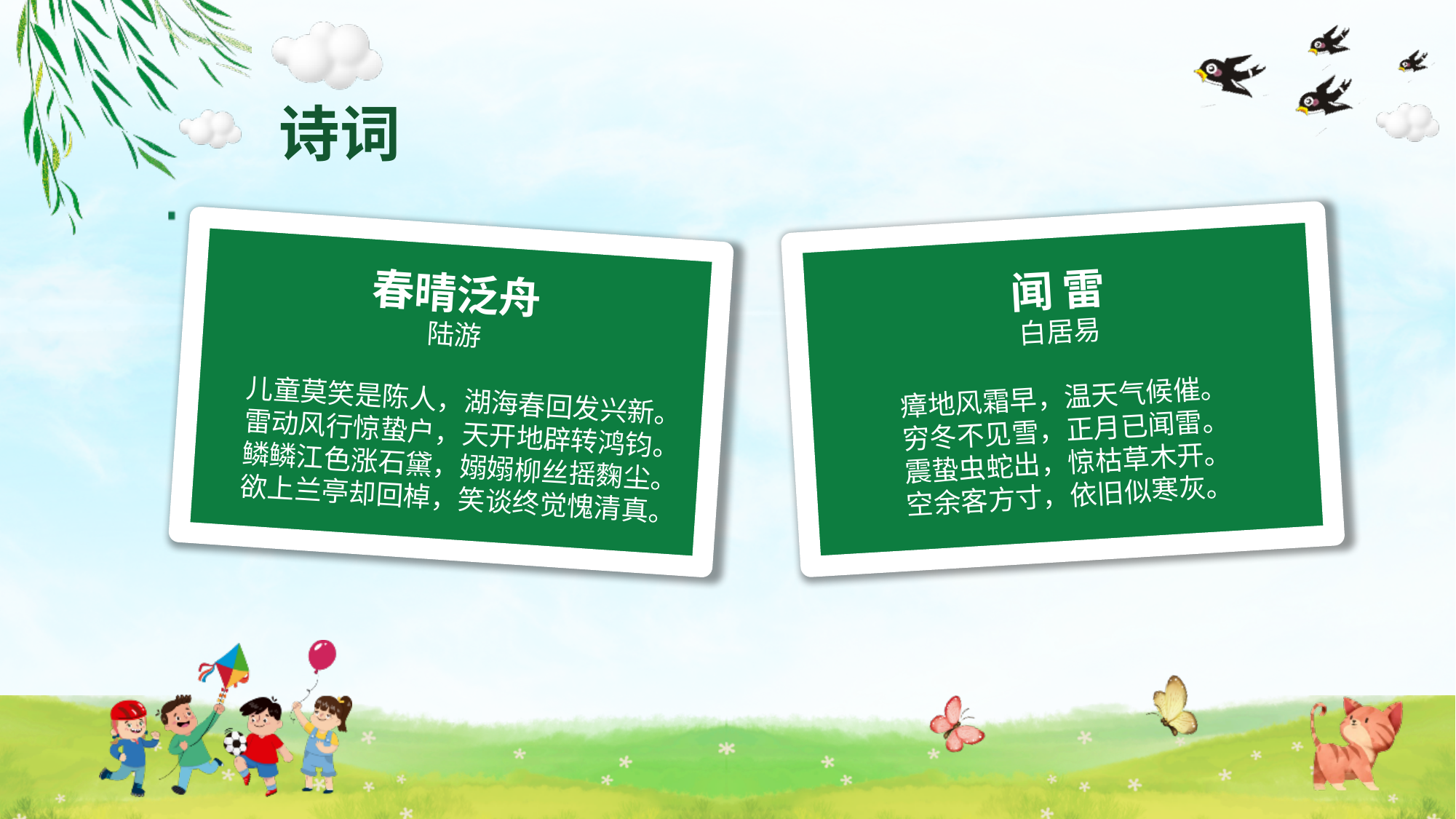

诗词

闻 雷
白居易

瘴地风霜早，温天气候催。
穷冬不见雪，正月已闻雷。
震蛰虫蛇出，惊枯草木开。
空余客方寸，依旧似寒灰。
春晴泛舟
陆游

儿童莫笑是陈人，湖海春回发兴新。
雷动风行惊蛰户，天开地辟转鸿钧。
鳞鳞江色涨石黛，嫋嫋柳丝摇麴尘。
欲上兰亭却回棹，笑谈终觉愧清真。